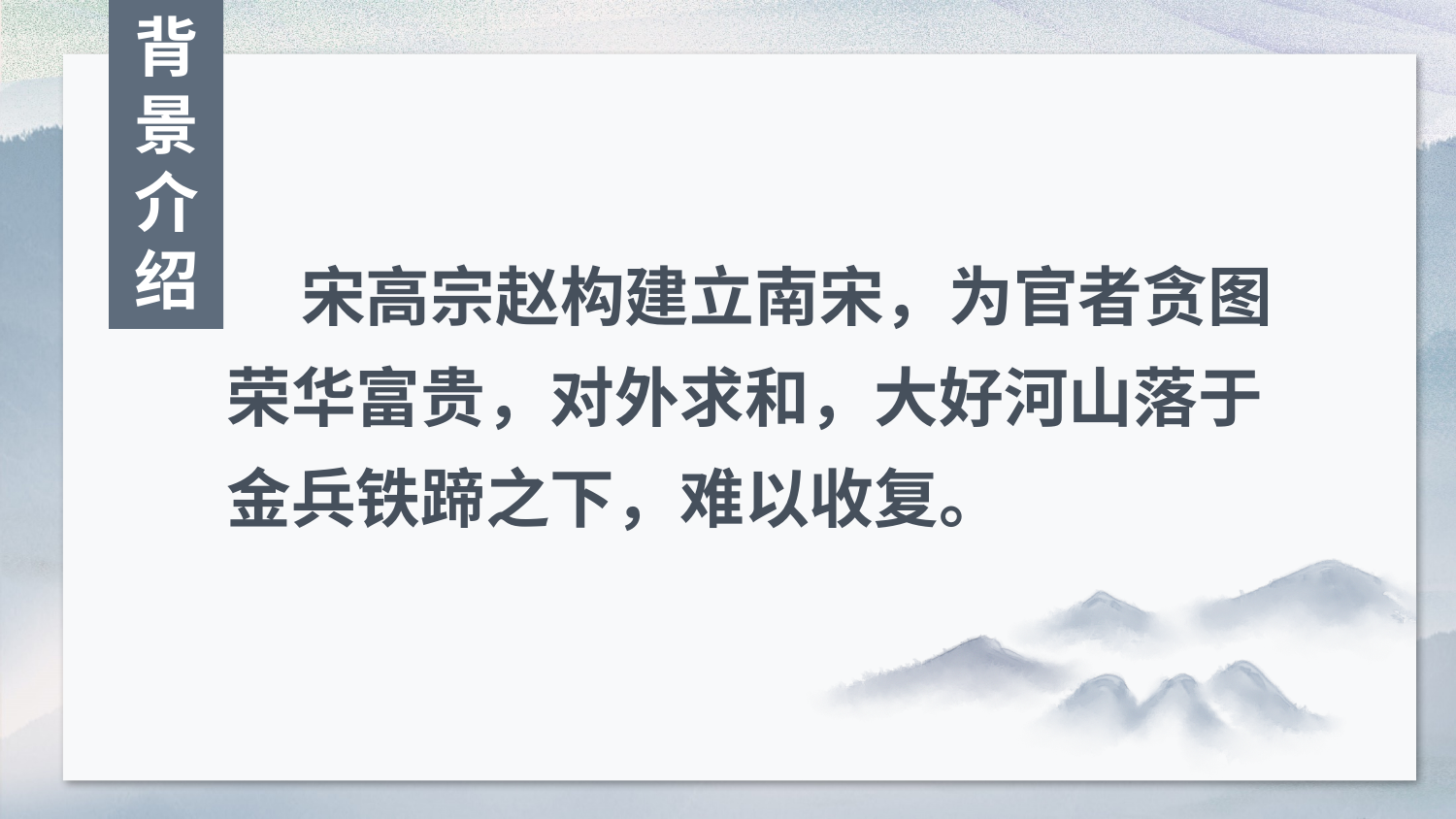

背景介绍
    宋高宗赵构建立南宋，为官者贪图荣华富贵，对外求和，大好河山落于金兵铁蹄之下，难以收复。